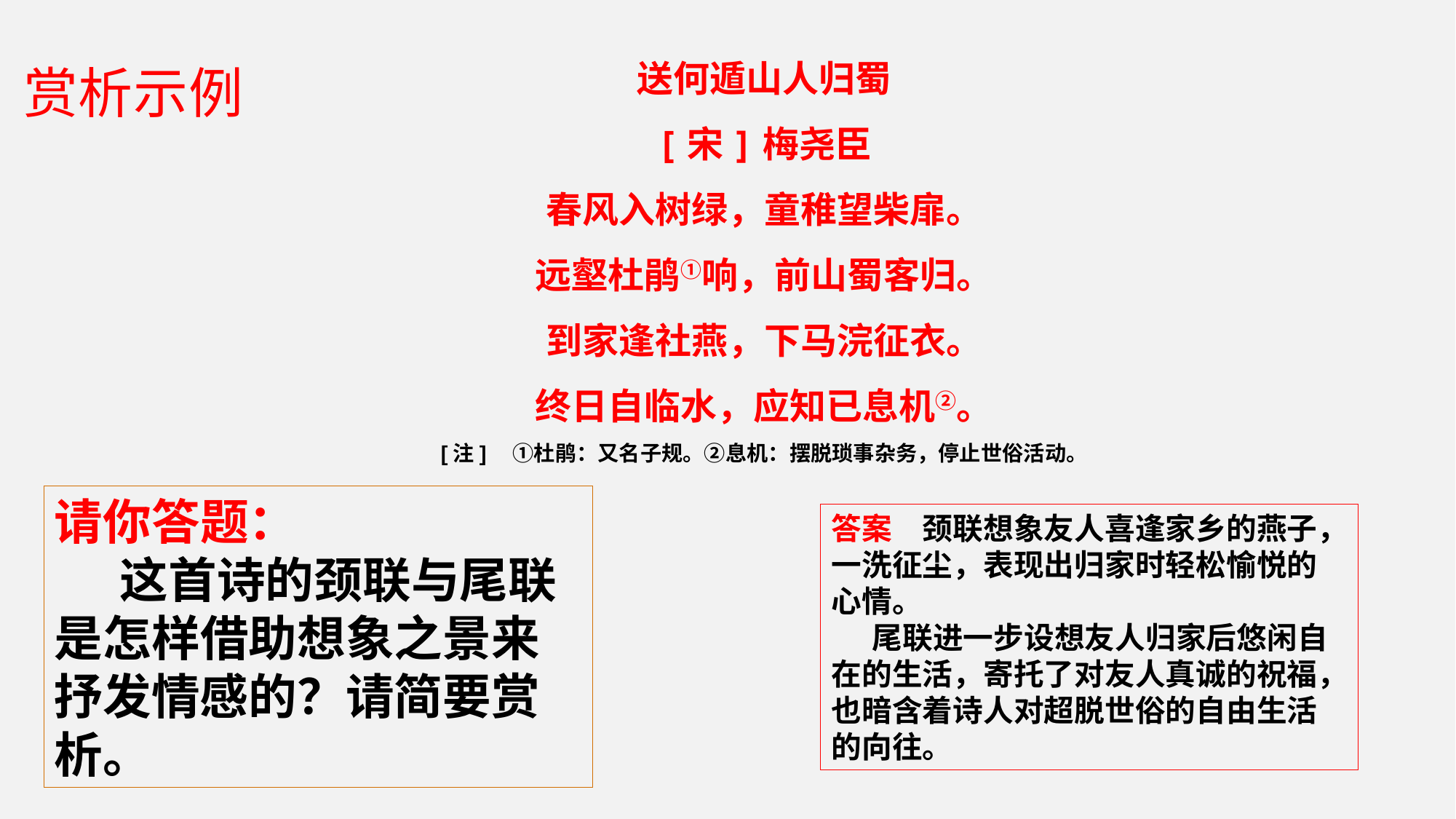

赏析示例
送何遁山人归蜀
[宋]梅尧臣
春风入树绿，童稚望柴扉。
远壑杜鹃①响，前山蜀客归。
到家逢社燕，下马浣征衣。
终日自临水，应知已息机②。
[注]　①杜鹃：又名子规。②息机：摆脱琐事杂务，停止世俗活动。
请你答题：
    这首诗的颈联与尾联是怎样借助想象之景来抒发情感的？请简要赏析。
答案　颈联想象友人喜逢家乡的燕子，一洗征尘，表现出归家时轻松愉悦的心情。
    尾联进一步设想友人归家后悠闲自在的生活，寄托了对友人真诚的祝福，也暗含着诗人对超脱世俗的自由生活的向往。